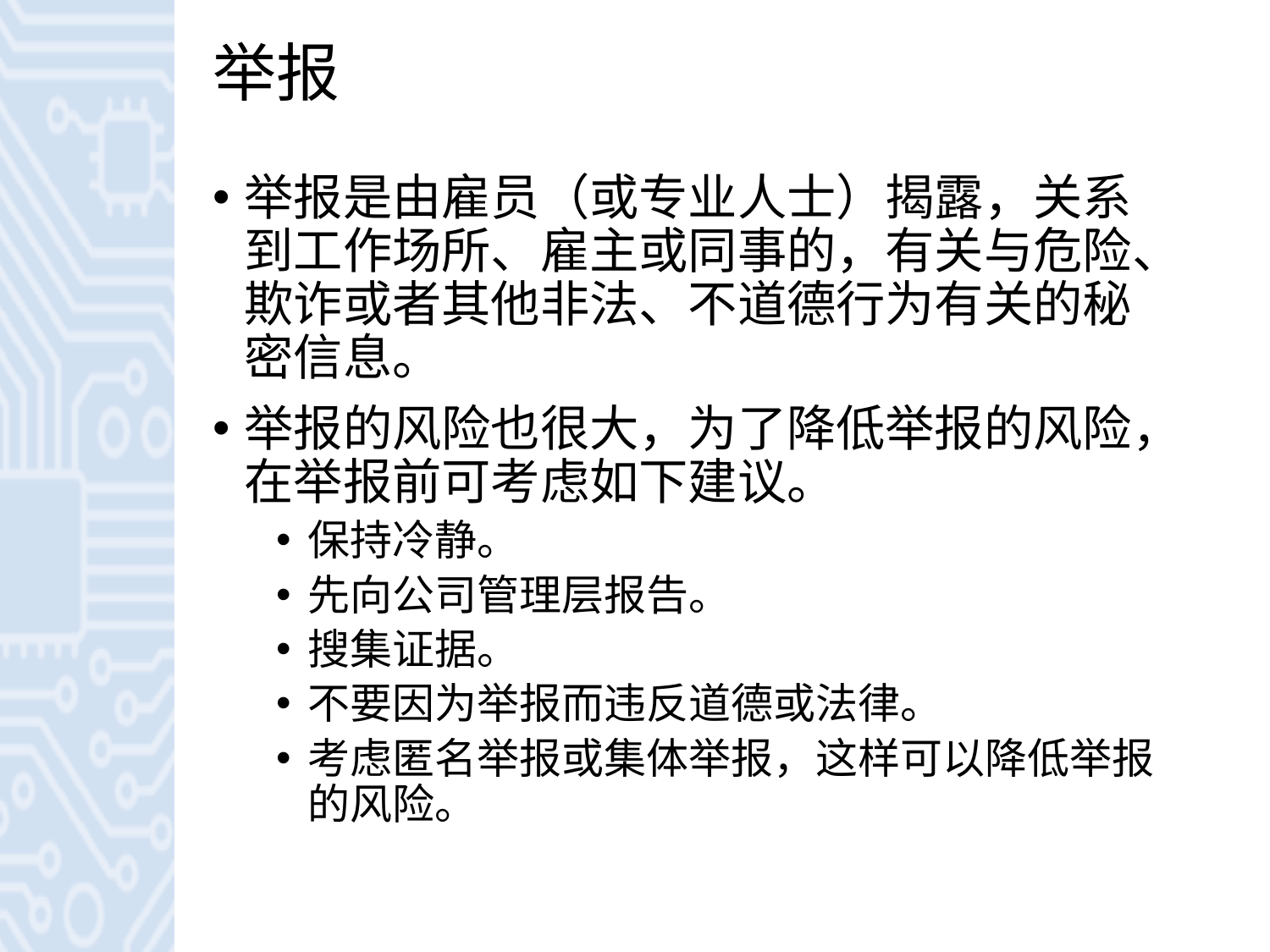

# 举报
举报是由雇员（或专业人士）揭露，关系到工作场所、雇主或同事的，有关与危险、欺诈或者其他非法、不道德行为有关的秘密信息。
举报的风险也很大，为了降低举报的风险，在举报前可考虑如下建议。
保持冷静。
先向公司管理层报告。
搜集证据。
不要因为举报而违反道德或法律。
考虑匿名举报或集体举报，这样可以降低举报的风险。